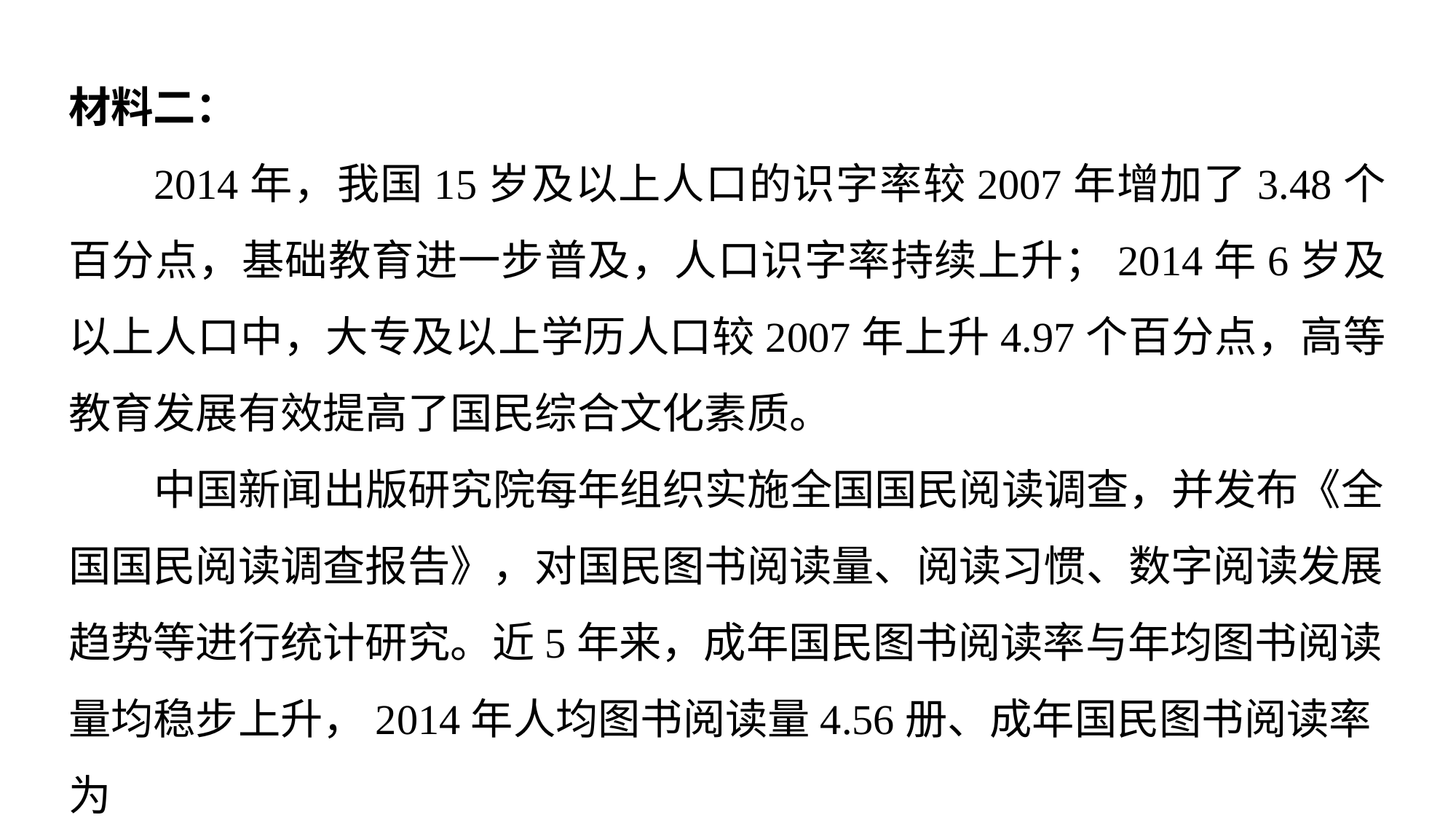

材料二：
2014年，我国15岁及以上人口的识字率较2007年增加了3.48个百分点，基础教育进一步普及，人口识字率持续上升；2014年6岁及以上人口中，大专及以上学历人口较2007年上升4.97个百分点，高等教育发展有效提高了国民综合文化素质。
中国新闻出版研究院每年组织实施全国国民阅读调查，并发布《全国国民阅读调查报告》，对国民图书阅读量、阅读习惯、数字阅读发展趋势等进行统计研究。近5年来，成年国民图书阅读率与年均图书阅读量均稳步上升，2014年人均图书阅读量4.56册、成年国民图书阅读率为